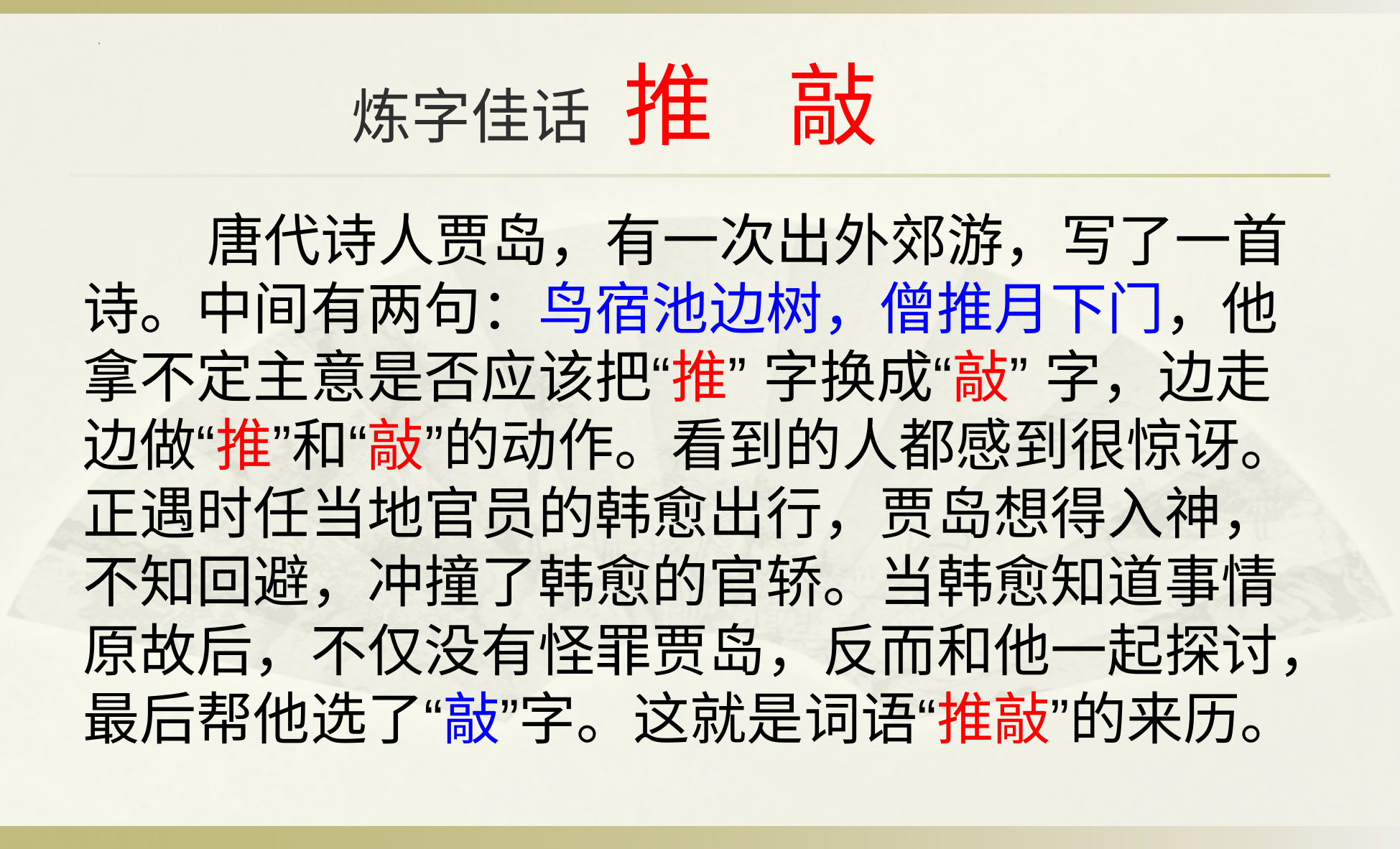

# 炼字佳话  推   敲
       唐代诗人贾岛，有一次出外郊游，写了一首诗。中间有两句：鸟宿池边树，僧推月下门，他拿不定主意是否应该把“推” 字换成“敲” 字，边走边做“推”和“敲”的动作。看到的人都感到很惊讶。正遇时任当地官员的韩愈出行，贾岛想得入神，不知回避，冲撞了韩愈的官轿。当韩愈知道事情原故后，不仅没有怪罪贾岛，反而和他一起探讨，最后帮他选了“敲”字。这就是词语“推敲”的来历。